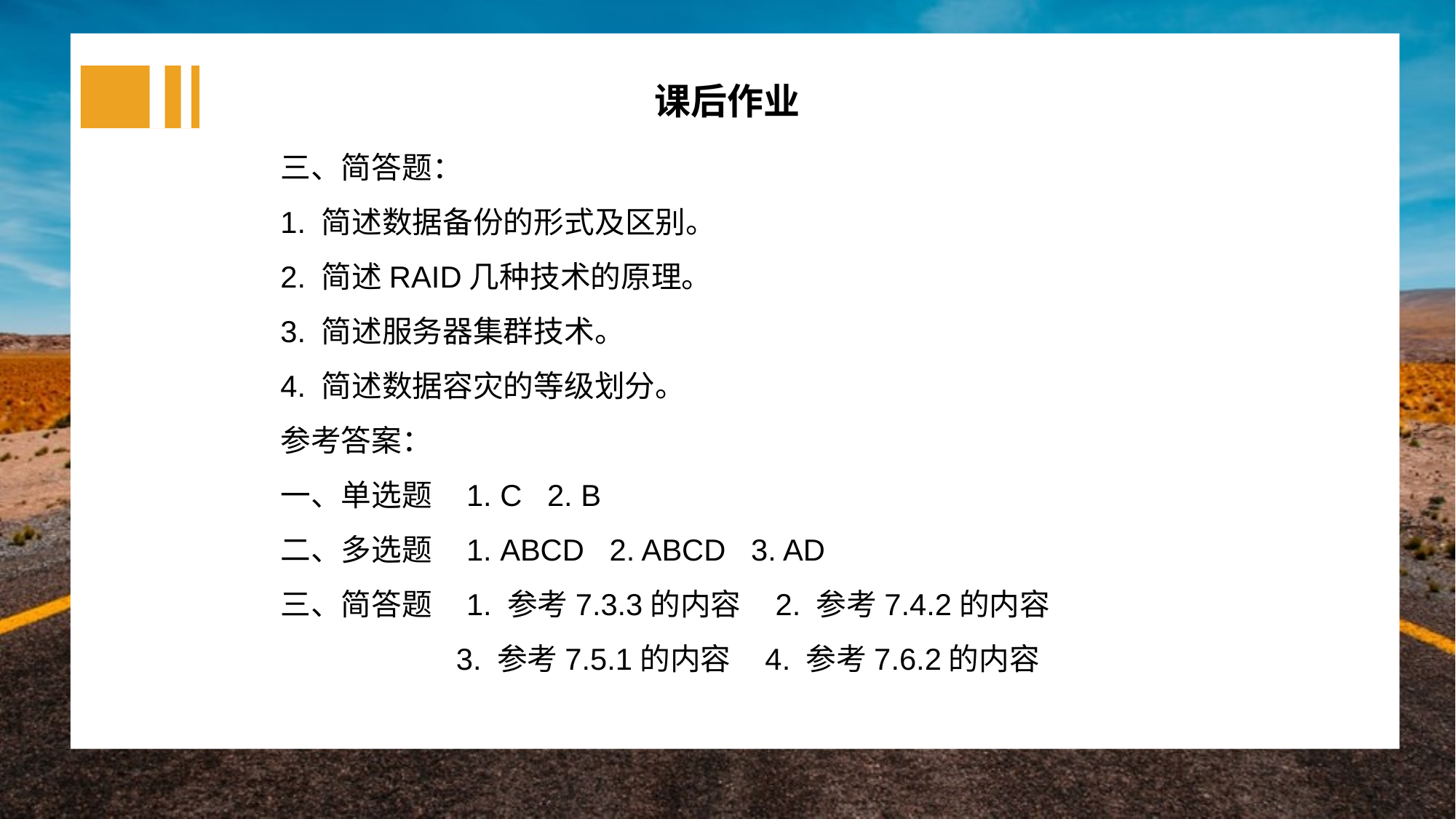

课后作业
三、简答题：
1. 简述数据备份的形式及区别。
2. 简述RAID几种技术的原理。
3. 简述服务器集群技术。
4. 简述数据容灾的等级划分。
参考答案：
一、单选题    1. C   2. B
二、多选题    1. ABCD   2. ABCD   3. AD
三、简答题    1. 参考7.3.3的内容    2. 参考7.4.2的内容
                     3. 参考7.5.1的内容    4. 参考7.6.2的内容